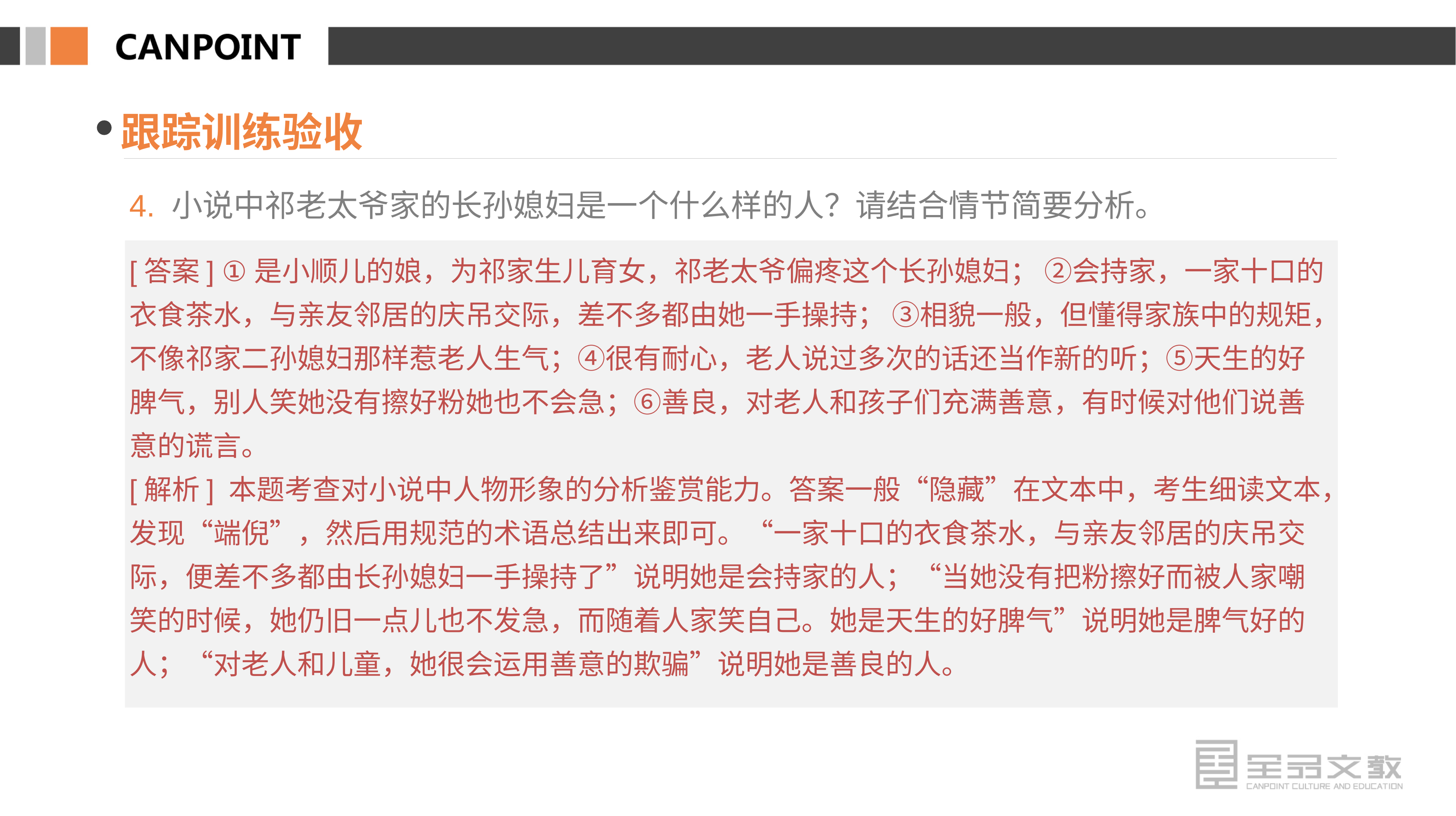

跟踪训练验收

4. 小说中祁老太爷家的长孙媳妇是一个什么样的人？请结合情节简要分析。
[答案] ①是小顺儿的娘，为祁家生儿育女，祁老太爷偏疼这个长孙媳妇； ②会持家，一家十口的衣食茶水，与亲友邻居的庆吊交际，差不多都由她一手操持； ③相貌一般，但懂得家族中的规矩，不像祁家二孙媳妇那样惹老人生气；④很有耐心，老人说过多次的话还当作新的听；⑤天生的好脾气，别人笑她没有擦好粉她也不会急；⑥善良，对老人和孩子们充满善意，有时候对他们说善意的谎言。
[解析] 本题考查对小说中人物形象的分析鉴赏能力。答案一般“隐藏”在文本中，考生细读文本，发现“端倪”，然后用规范的术语总结出来即可。“一家十口的衣食茶水，与亲友邻居的庆吊交际，便差不多都由长孙媳妇一手操持了”说明她是会持家的人；“当她没有把粉擦好而被人家嘲笑的时候，她仍旧一点儿也不发急，而随着人家笑自己。她是天生的好脾气”说明她是脾气好的人；“对老人和儿童，她很会运用善意的欺骗”说明她是善良的人。